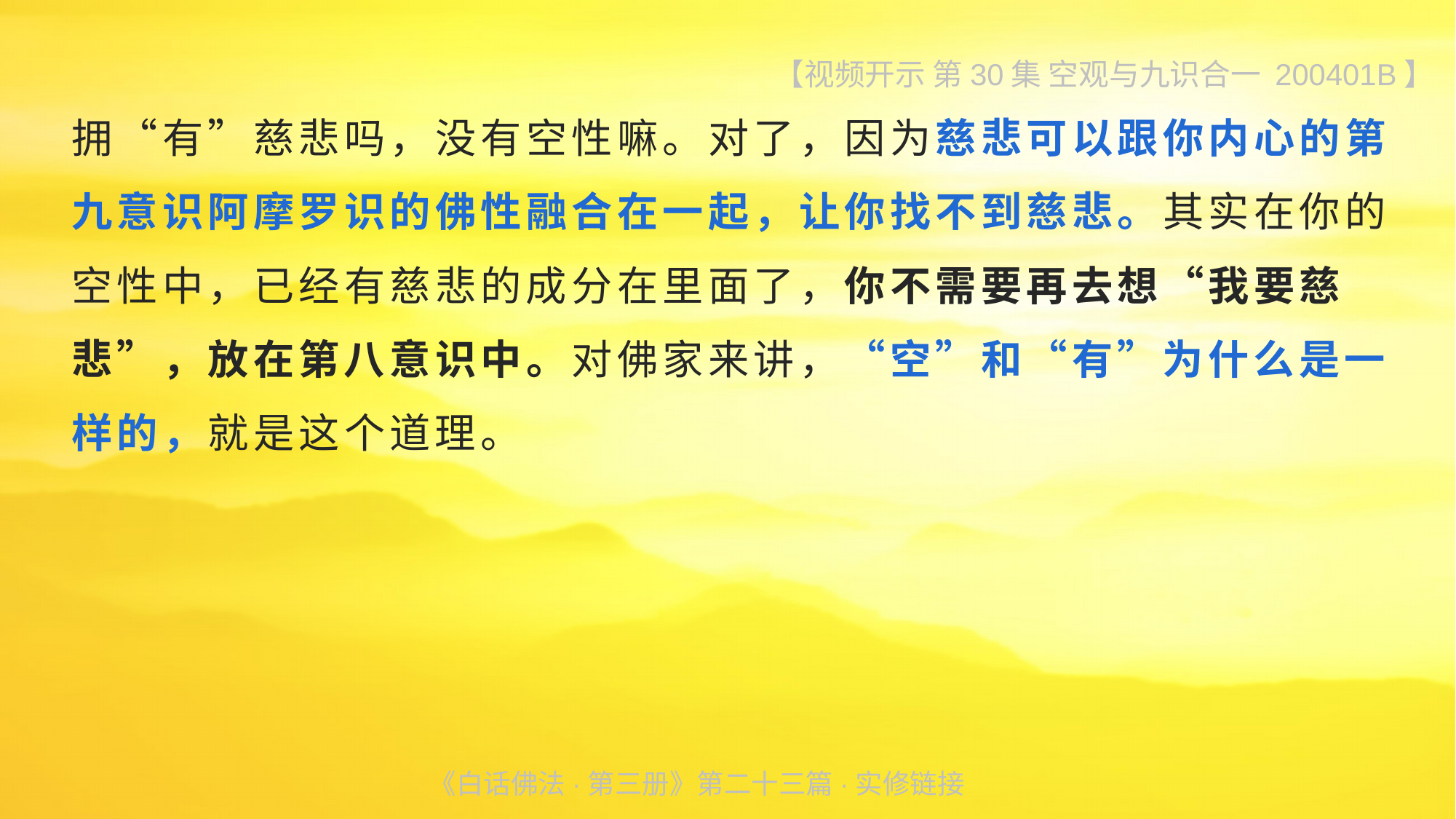

【视频开示 第30集 空观与九识合一 200401B】
拥“有”慈悲吗，没有空性嘛。对了，因为慈悲可以跟你内心的第九意识阿摩罗识的佛性融合在一起，让你找不到慈悲。其实在你的空性中，已经有慈悲的成分在里面了，你不需要再去想“我要慈悲”，放在第八意识中。对佛家来讲，“空”和“有”为什么是一样的，就是这个道理。
《白话佛法·第三册》第二十三篇·实修链接